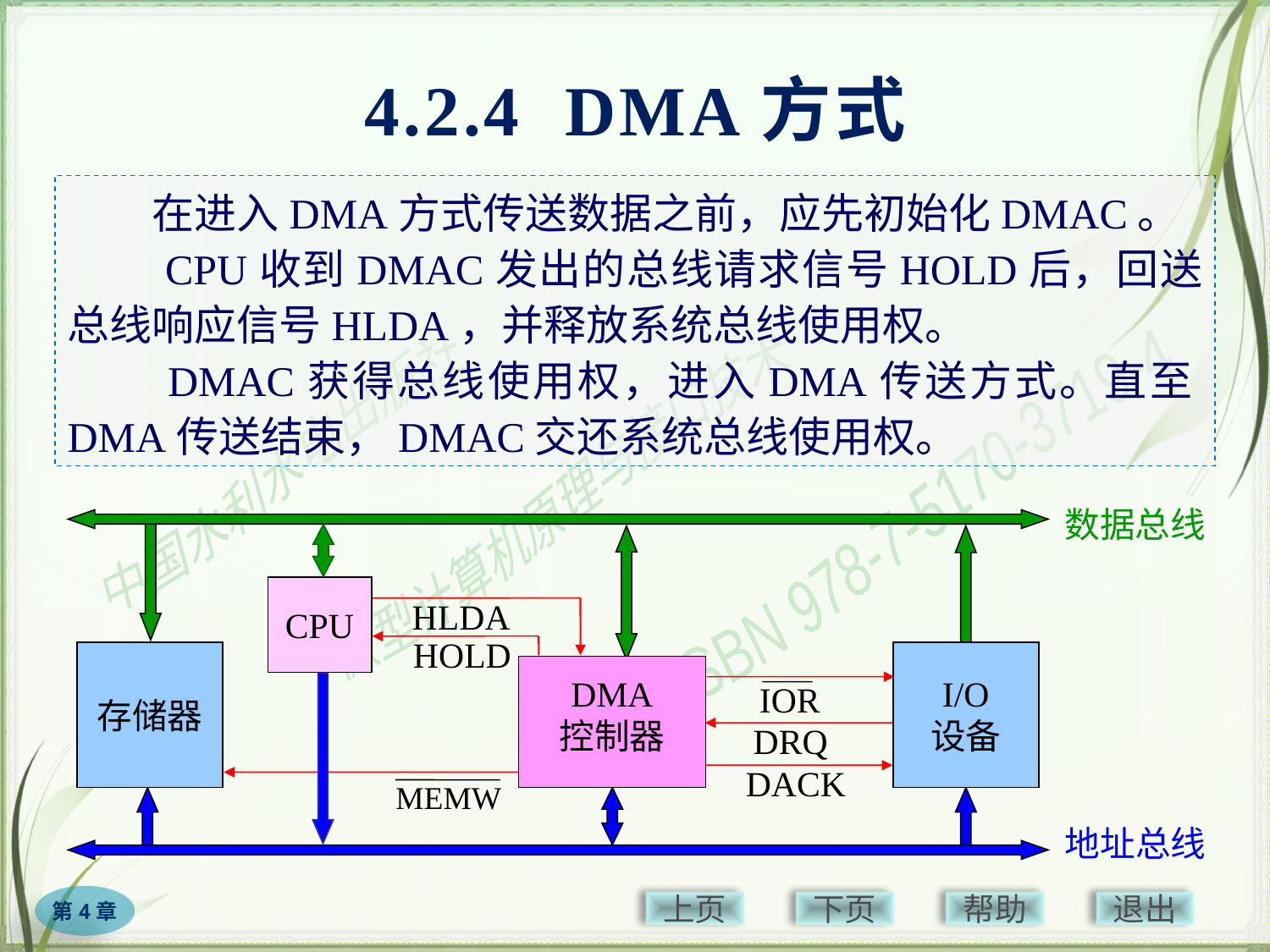

# 4.2.4  DMA方式
　　在进入DMA方式传送数据之前，应先初始化DMAC。
　　CPU收到DMAC发出的总线请求信号HOLD后，回送总线响应信号HLDA，并释放系统总线使用权。
　　DMAC获得总线使用权，进入DMA传送方式。直至DMA传送结束，DMAC交还系统总线使用权。
数据总线

CPU

存储器

I/O
设备

DMA
控制器
地址总线

HLDA

HOLD

IOR

MEMW

DRQ

DACK